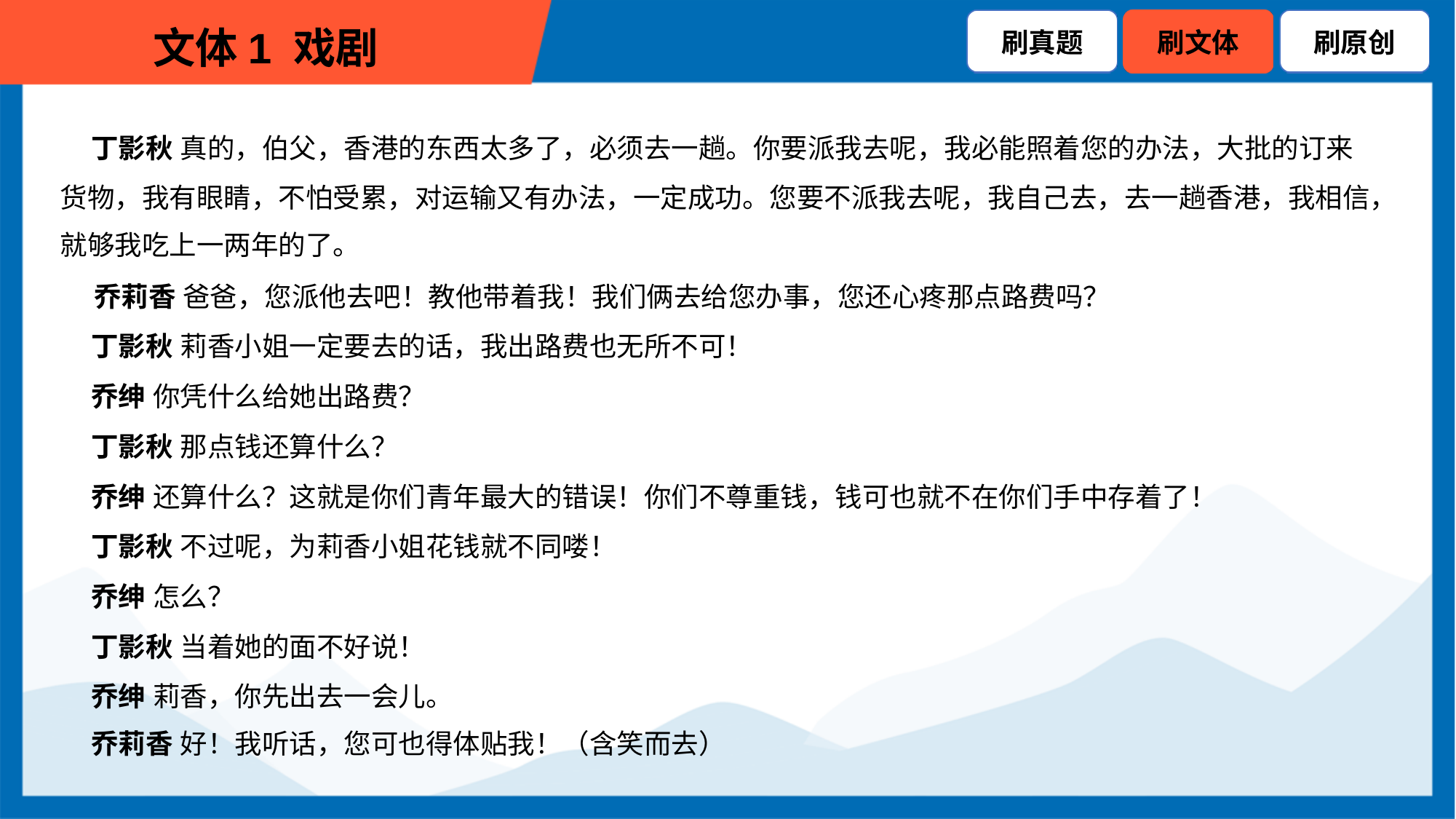

丁影秋 真的，伯父，香港的东西太多了，必须去一趟。你要派我去呢，我必能照着您的办法，大批的订来
货物，我有眼睛，不怕受累，对运输又有办法，一定成功。您要不派我去呢，我自己去，去一趟香港，我相信，
就够我吃上一两年的了。
    乔莉香 爸爸，您派他去吧！教他带着我！我们俩去给您办事，您还心疼那点路费吗？
    丁影秋 莉香小姐一定要去的话，我出路费也无所不可！
    乔绅 你凭什么给她出路费？
    丁影秋 那点钱还算什么？
    乔绅 还算什么？这就是你们青年最大的错误！你们不尊重钱，钱可也就不在你们手中存着了！
    丁影秋 不过呢，为莉香小姐花钱就不同喽！
    乔绅 怎么？
    丁影秋 当着她的面不好说！
    乔绅 莉香，你先出去一会儿。
    乔莉香 好！我听话，您可也得体贴我！（含笑而去）